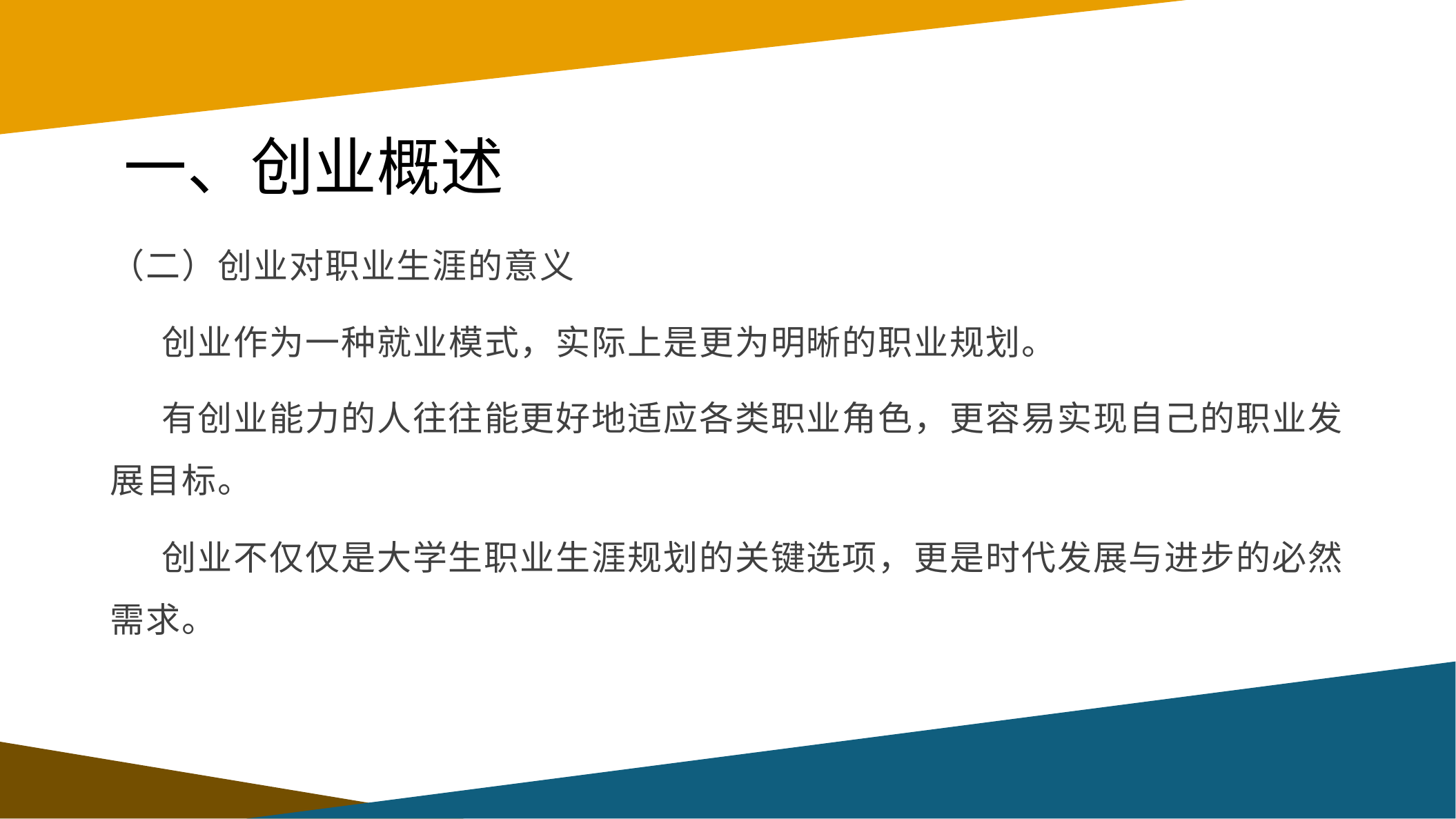

一、创业概述
（二）创业对职业生涯的意义
创业作为一种就业模式，实际上是更为明晰的职业规划。
有创业能力的人往往能更好地适应各类职业角色，更容易实现自己的职业发展目标。
创业不仅仅是大学生职业生涯规划的关键选项，更是时代发展与进步的必然需求。